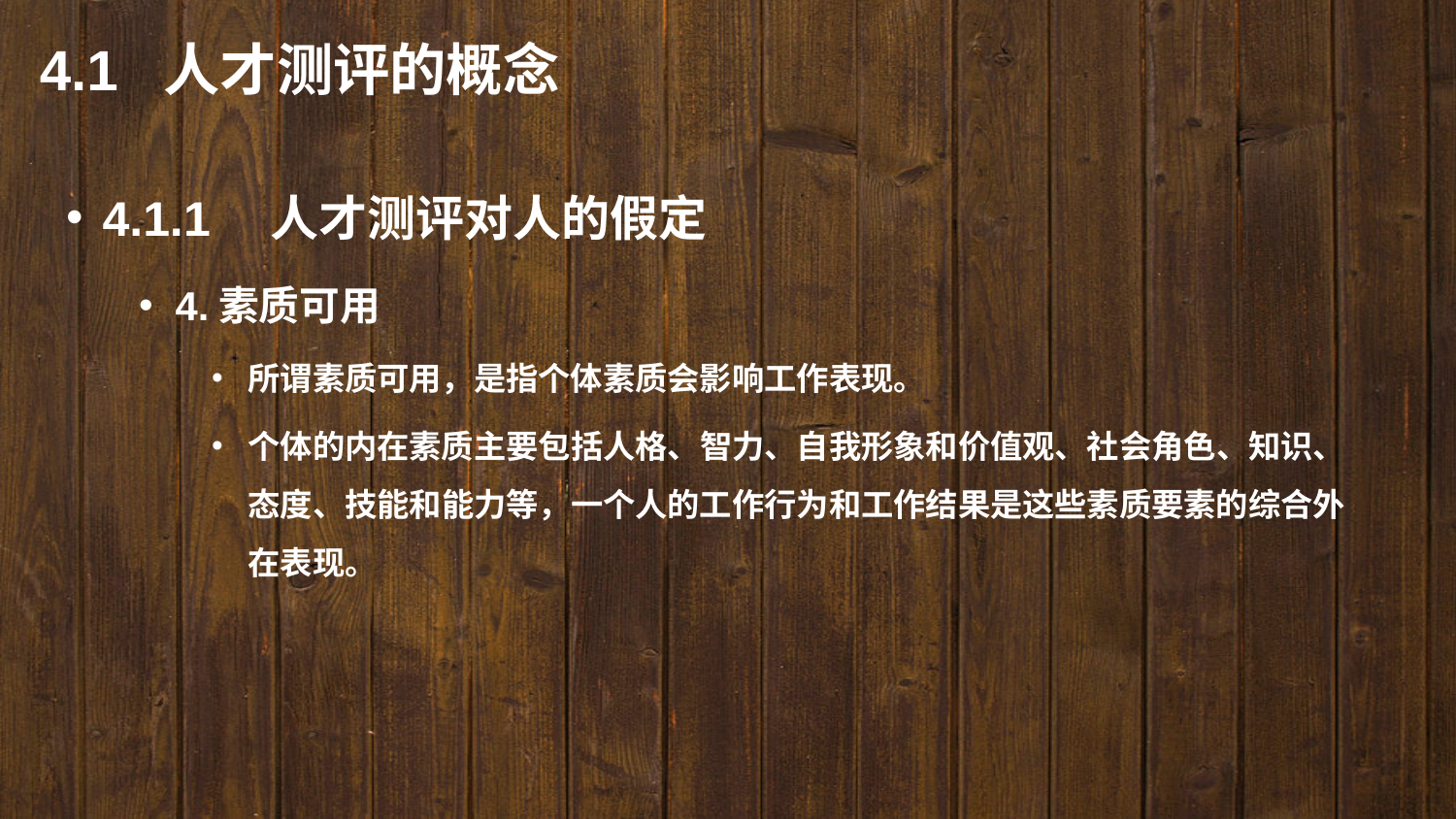

4.1  人才测评的概念
4.1.1　人才测评对人的假定
4.素质可用
所谓素质可用，是指个体素质会影响工作表现。
个体的内在素质主要包括人格、智力、自我形象和价值观、社会角色、知识、态度、技能和能力等，一个人的工作行为和工作结果是这些素质要素的综合外在表现。